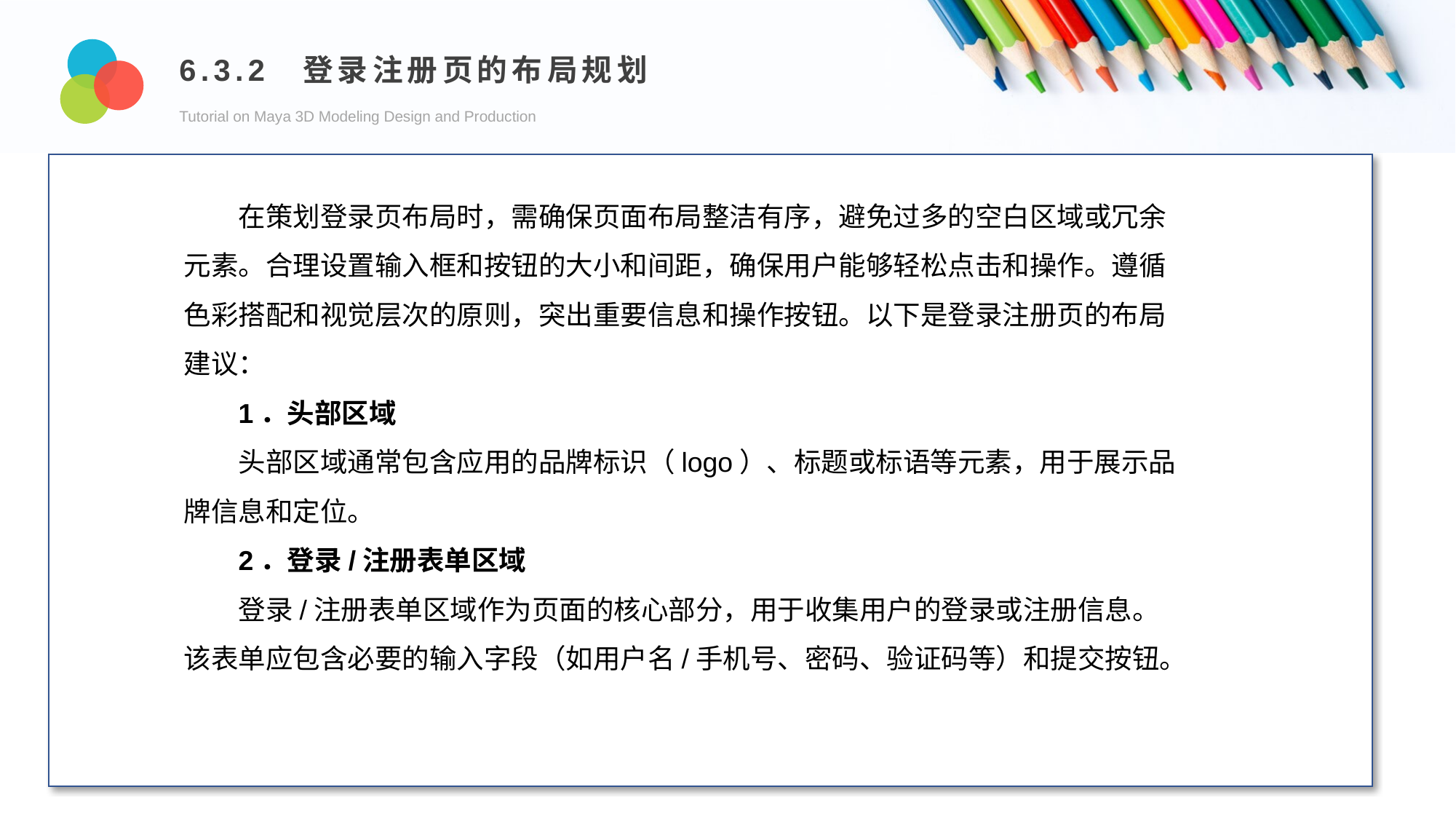

6.3.2  登录注册页的布局规划
Tutorial on Maya 3D Modeling Design and Production
Design and Production
在策划登录页布局时，需确保页面布局整洁有序，避免过多的空白区域或冗余元素。合理设置输入框和按钮的大小和间距，确保用户能够轻松点击和操作。遵循色彩搭配和视觉层次的原则，突出重要信息和操作按钮。以下是登录注册页的布局建议：
1．头部区域
头部区域通常包含应用的品牌标识（logo）、标题或标语等元素，用于展示品牌信息和定位。
2．登录/注册表单区域
登录/注册表单区域作为页面的核心部分，用于收集用户的登录或注册信息。该表单应包含必要的输入字段（如用户名/手机号、密码、验证码等）和提交按钮。